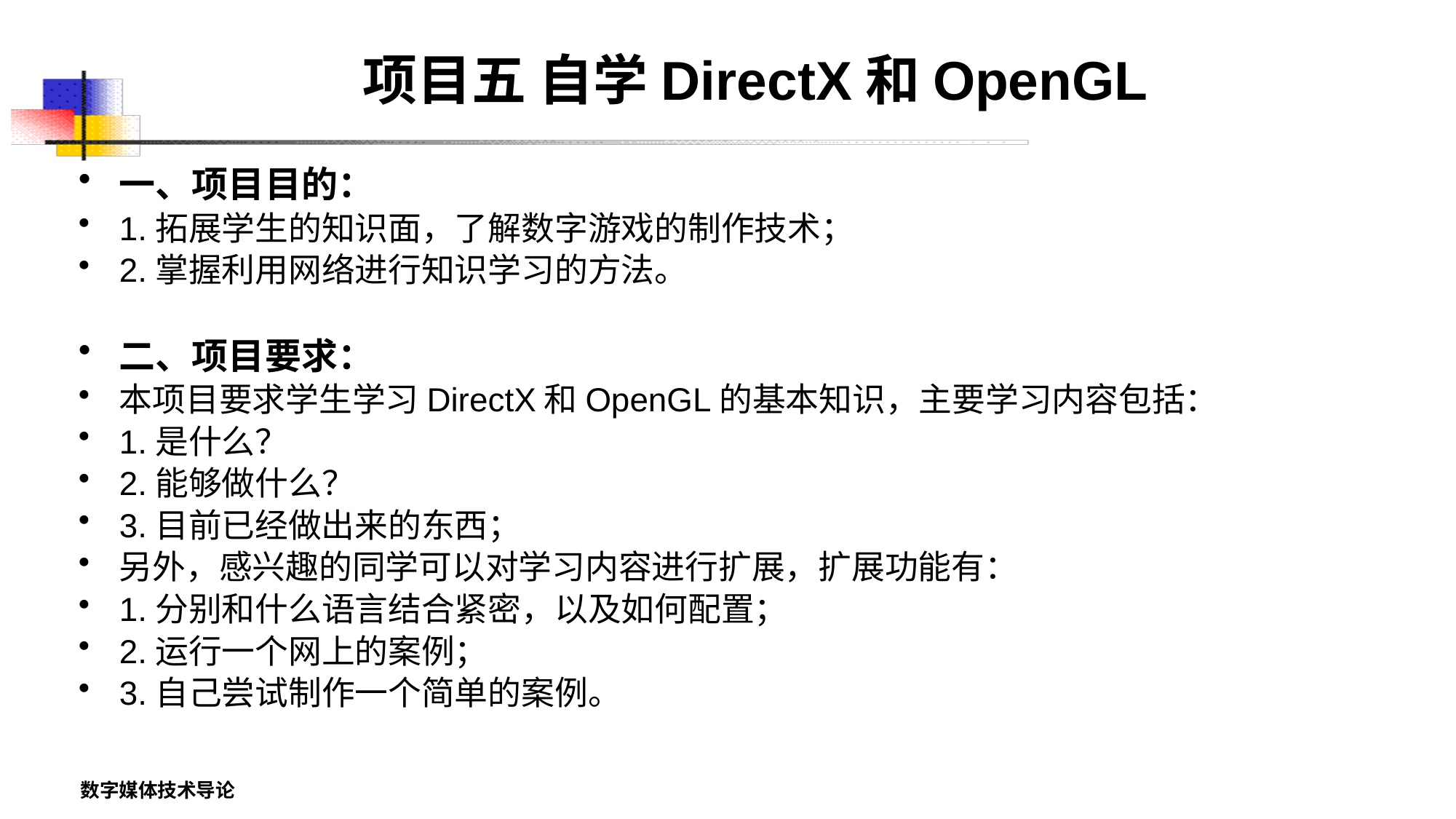

# 项目五 自学DirectX和OpenGL
一、项目目的：
1.拓展学生的知识面，了解数字游戏的制作技术；
2.掌握利用网络进行知识学习的方法。

二、项目要求：
本项目要求学生学习DirectX和OpenGL的基本知识，主要学习内容包括：
1.是什么？
2.能够做什么？
3.目前已经做出来的东西；
另外，感兴趣的同学可以对学习内容进行扩展，扩展功能有：
1.分别和什么语言结合紧密，以及如何配置；
2.运行一个网上的案例；
3.自己尝试制作一个简单的案例。